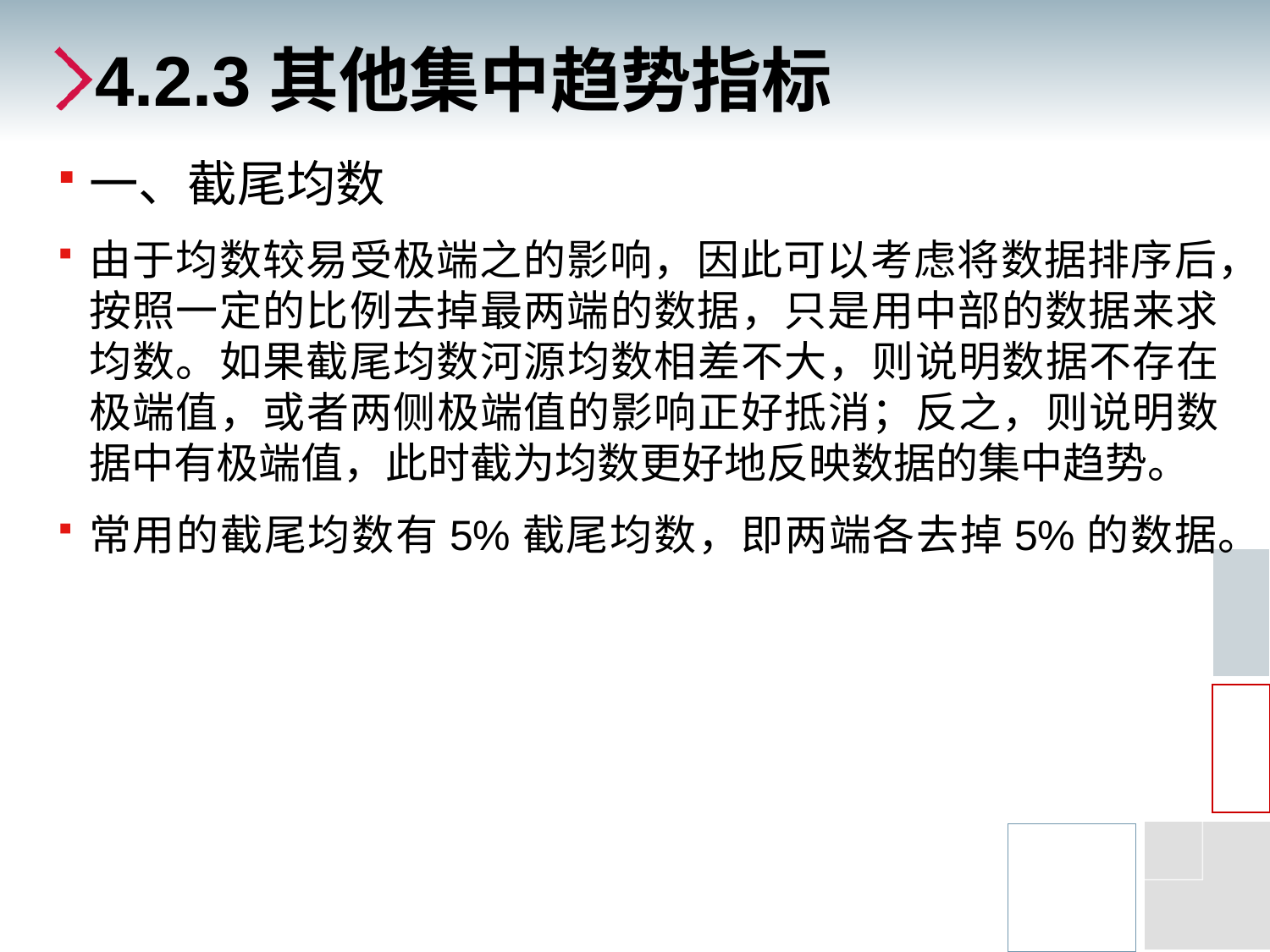

# 4.2.3其他集中趋势指标
一、截尾均数
由于均数较易受极端之的影响，因此可以考虑将数据排序后，按照一定的比例去掉最两端的数据，只是用中部的数据来求均数。如果截尾均数河源均数相差不大，则说明数据不存在极端值，或者两侧极端值的影响正好抵消；反之，则说明数据中有极端值，此时截为均数更好地反映数据的集中趋势。
常用的截尾均数有5%截尾均数，即两端各去掉5%的数据。